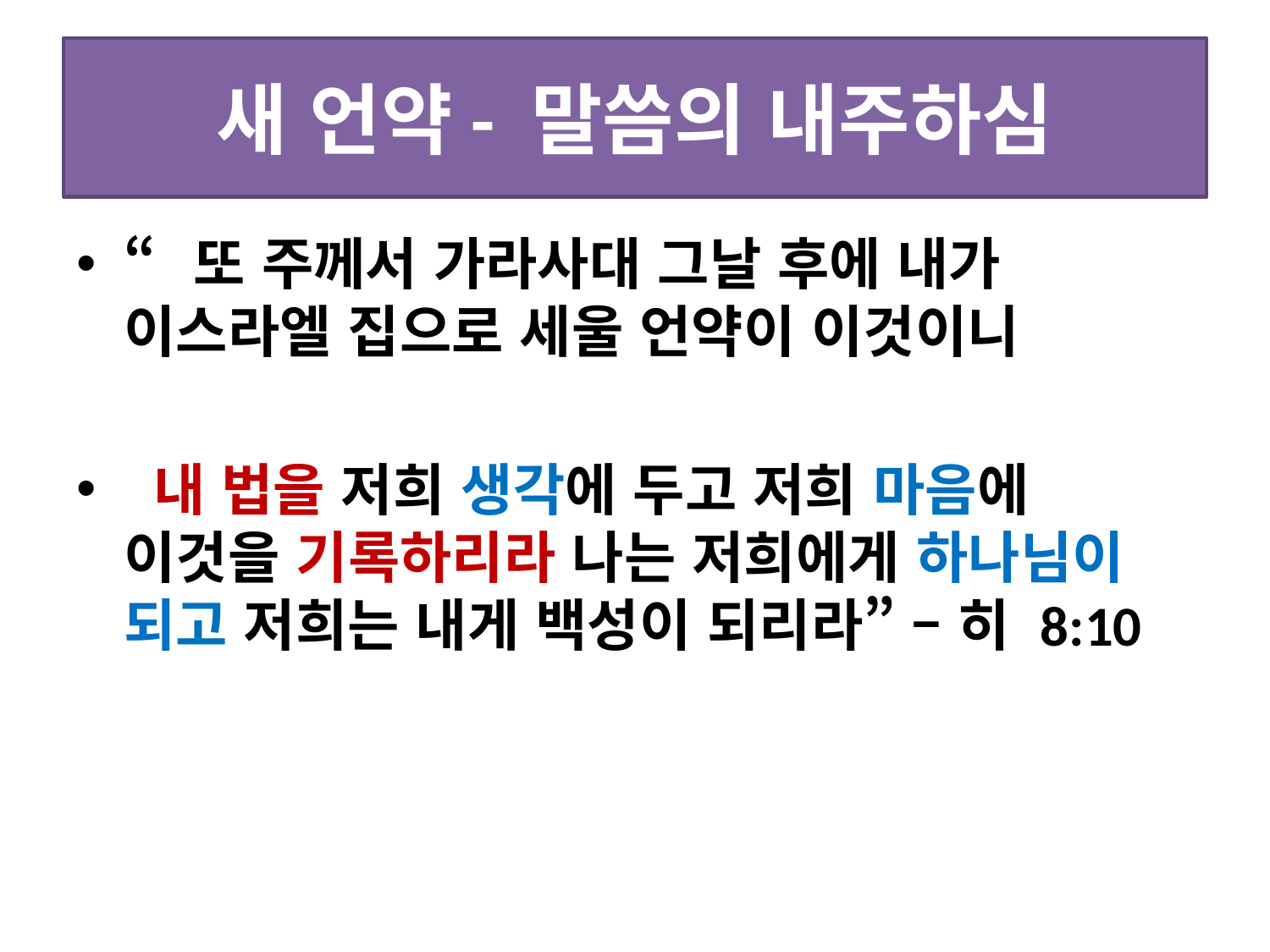

# 새 언약- 말씀의 내주하심
“또 주께서 가라사대 그날 후에 내가 이스라엘 집으로 세울 언약이 이것이니

 내 법을 저희 생각에 두고 저희 마음에 이것을 기록하리라 나는 저희에게 하나님이 되고 저희는 내게 백성이 되리라” – 히 8:10